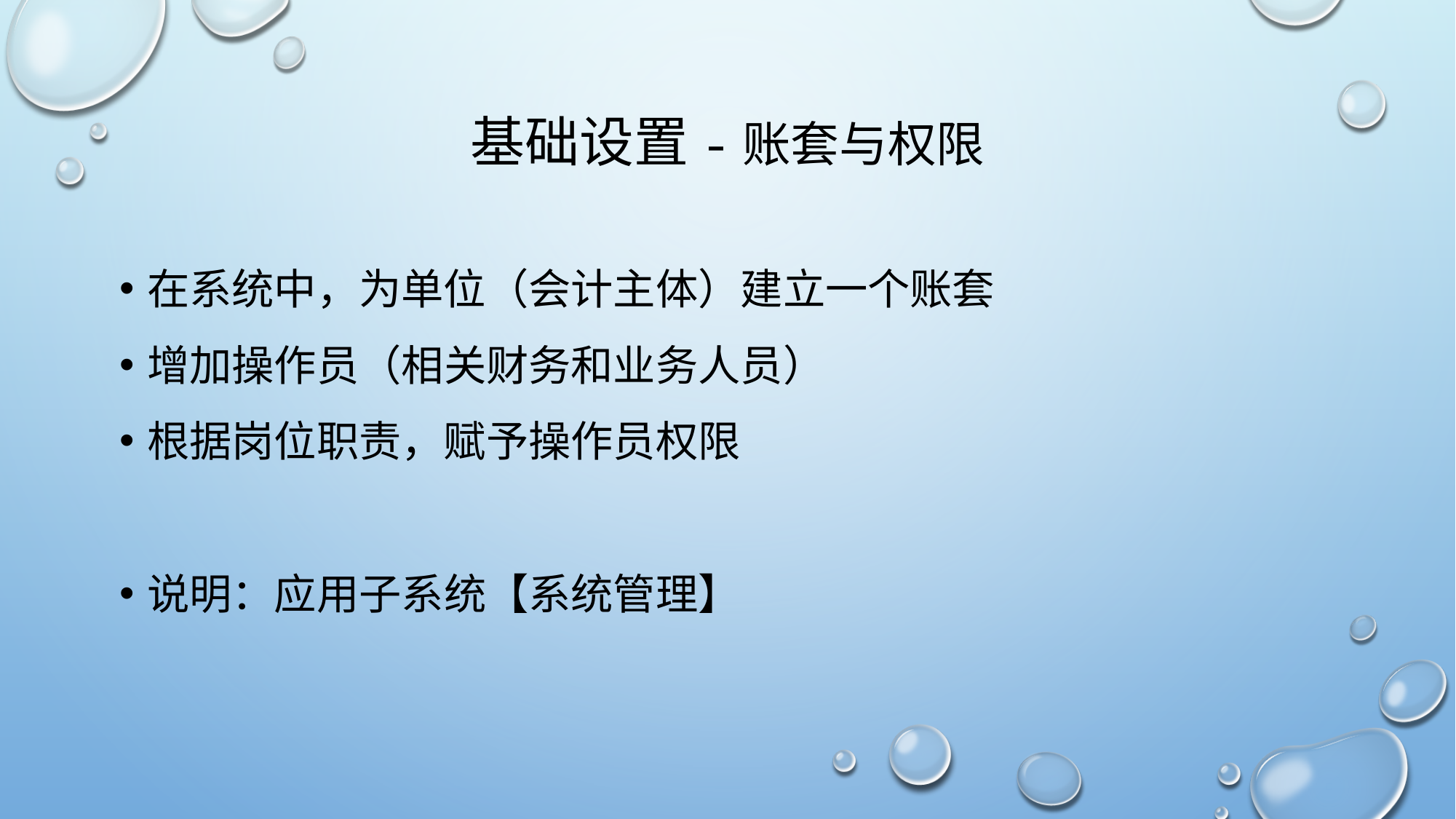

# 基础设置-账套与权限
在系统中，为单位（会计主体）建立一个账套
增加操作员（相关财务和业务人员）
根据岗位职责，赋予操作员权限

说明：应用子系统【系统管理】